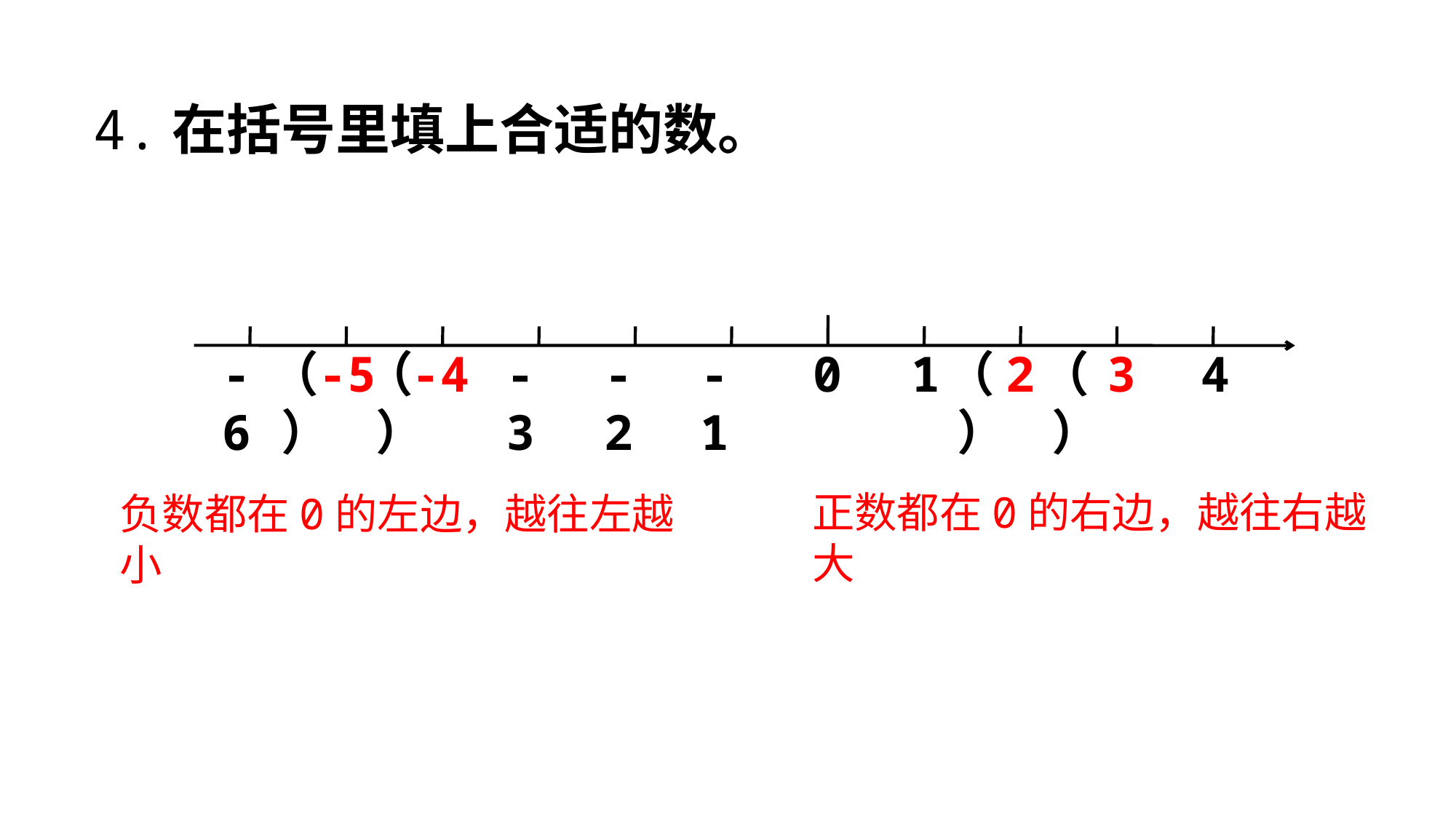

4.在括号里填上合适的数。
-6
（  ）
-5
（  ）
-4
-3
-2
-1
0
1
（  ）
2
（  ）
3
4
正数都在0的右边，越往右越大
负数都在0的左边，越往左越小